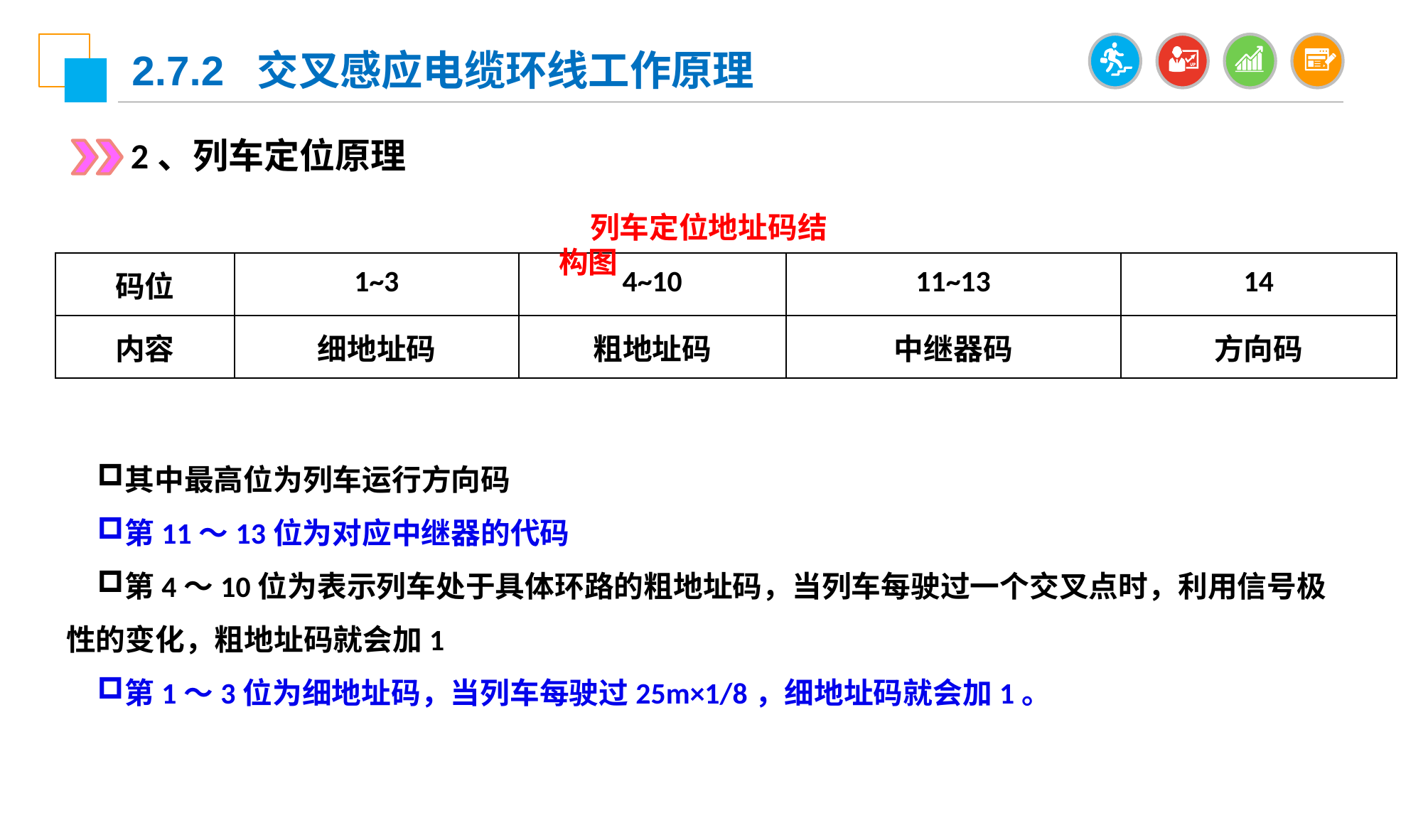

2.7.2  交叉感应电缆环线工作原理
2、列车定位原理

列车定位地址码结构图
| 码位 | 1~3 | 4~10 | 11~13 | 14 |
| --- | --- | --- | --- | --- |
| 内容 | 细地址码 | 粗地址码 | 中继器码 | 方向码 |
其中最高位为列车运行方向码
第11～13位为对应中继器的代码
第4～10位为表示列车处于具体环路的粗地址码，当列车每驶过一个交叉点时，利用信号极性的变化，粗地址码就会加1
第1～3位为细地址码，当列车每驶过25m×1/8，细地址码就会加1。